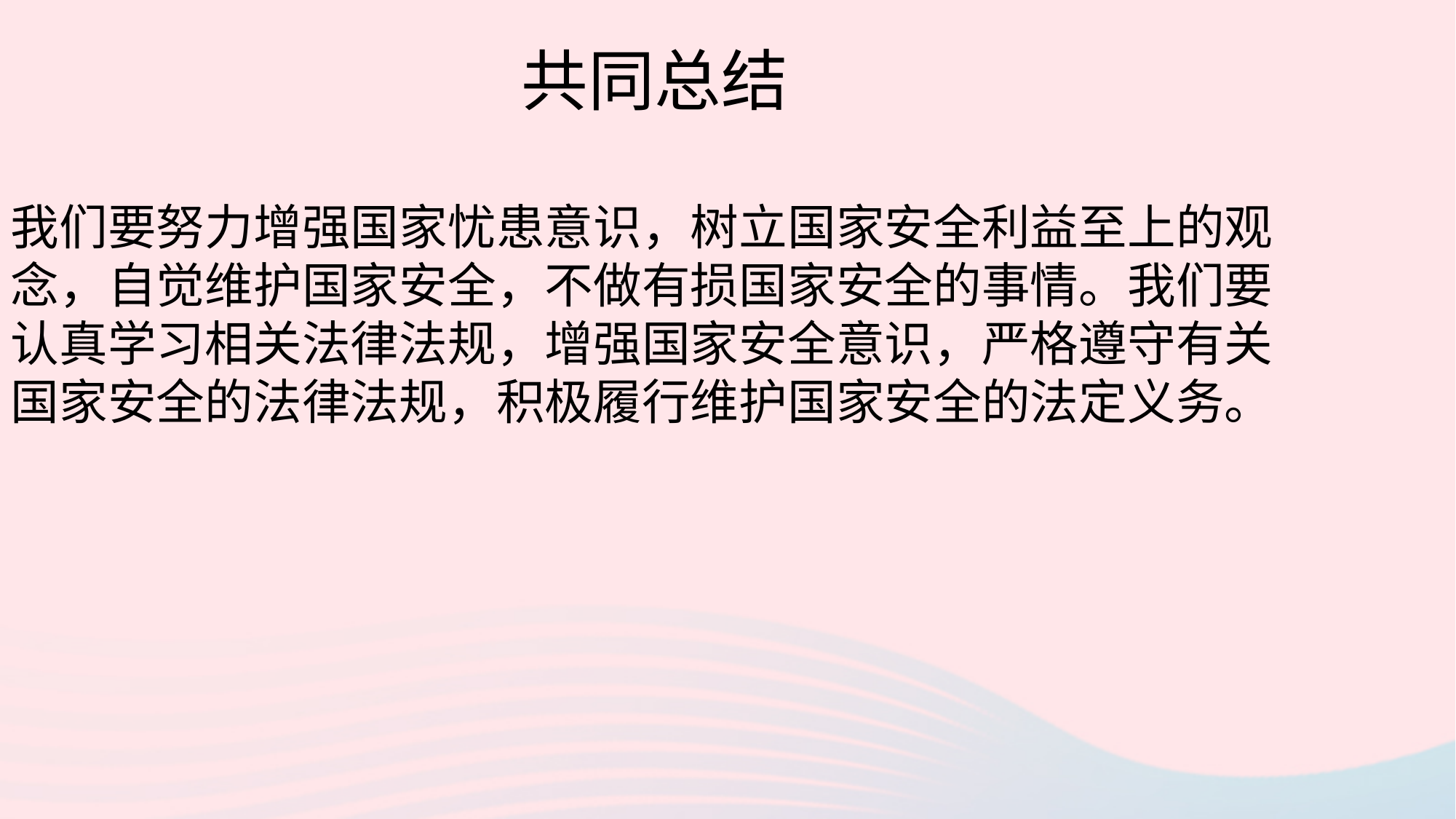

共同总结
我们要努力增强国家忧患意识，树立国家安全利益至上的观念，自觉维护国家安全，不做有损国家安全的事情。我们要认真学习相关法律法规，增强国家安全意识，严格遵守有关国家安全的法律法规，积极履行维护国家安全的法定义务。